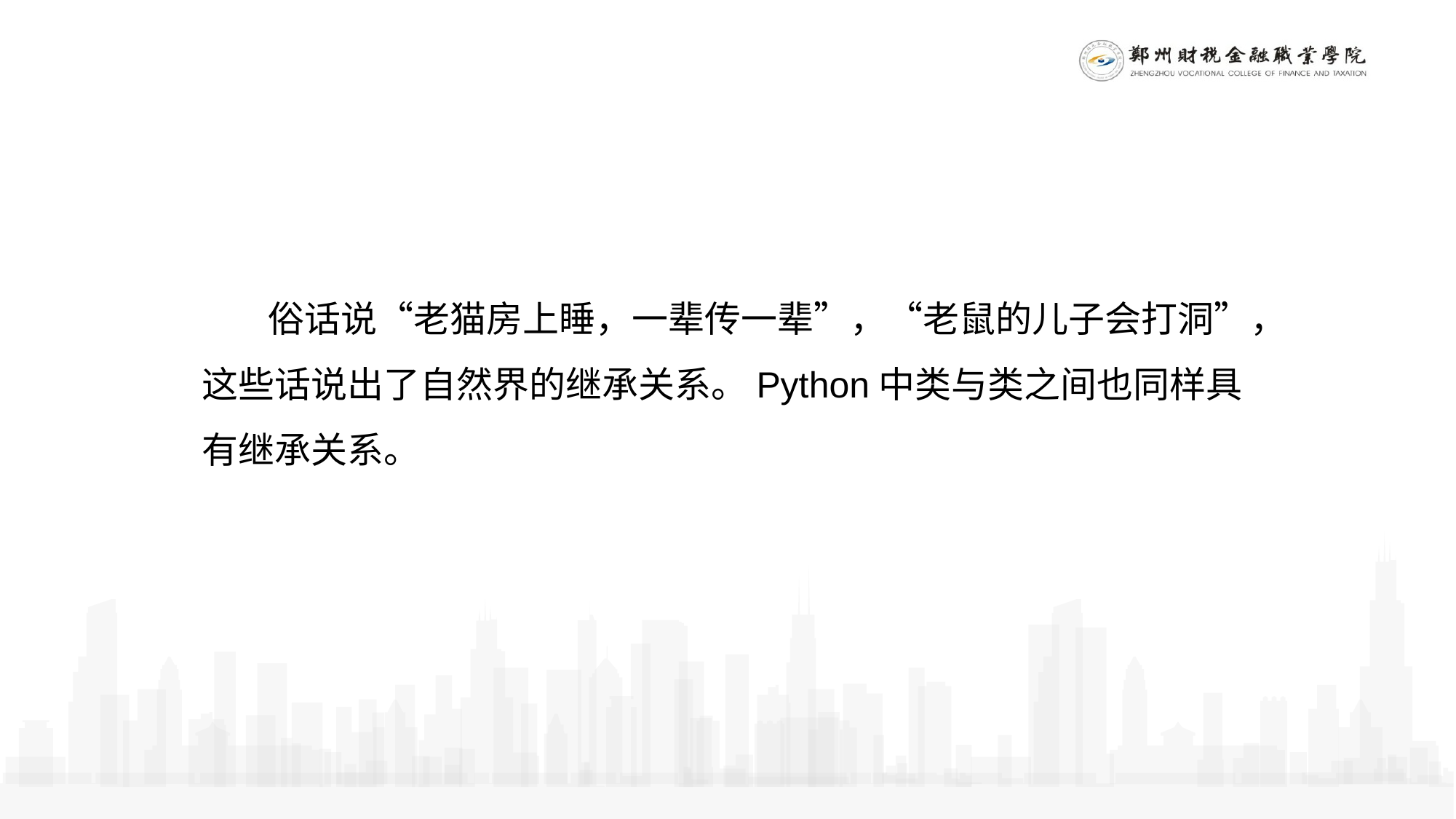

俗话说“老猫房上睡，一辈传一辈”，“老鼠的儿子会打洞”，这些话说出了自然界的继承关系。Python中类与类之间也同样具有继承关系。